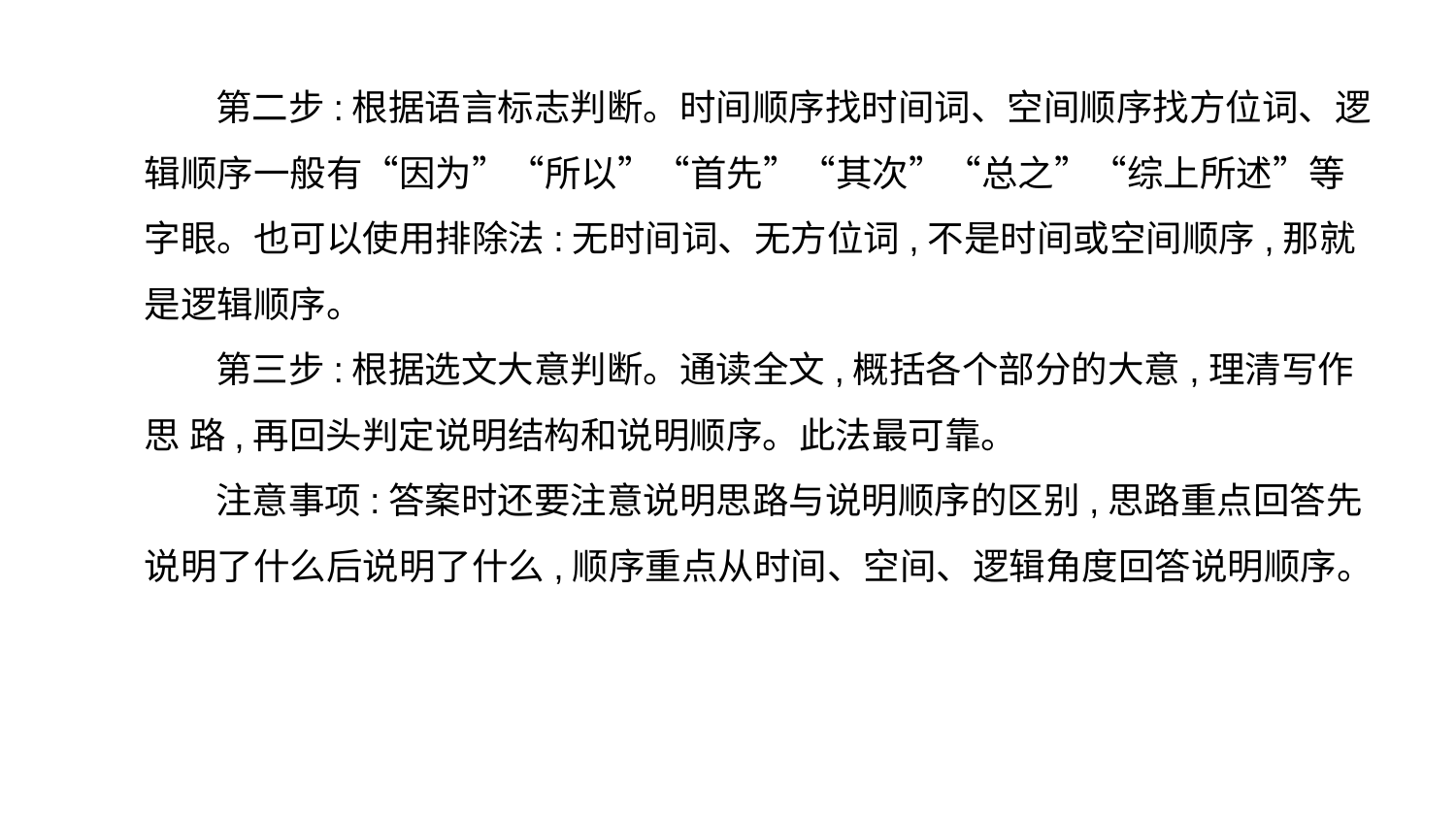

第二步:根据语言标志判断。时间顺序找时间词、空间顺序找方位词、逻辑顺序一般有“因为”“所以”“首先”“其次”“总之”“综上所述”等字眼。也可以使用排除法:无时间词、无方位词,不是时间或空间顺序,那就是逻辑顺序。
第三步:根据选文大意判断。通读全文,概括各个部分的大意,理清写作思 路,再回头判定说明结构和说明顺序。此法最可靠。
注意事项:答案时还要注意说明思路与说明顺序的区别,思路重点回答先说明了什么后说明了什么,顺序重点从时间、空间、逻辑角度回答说明顺序。